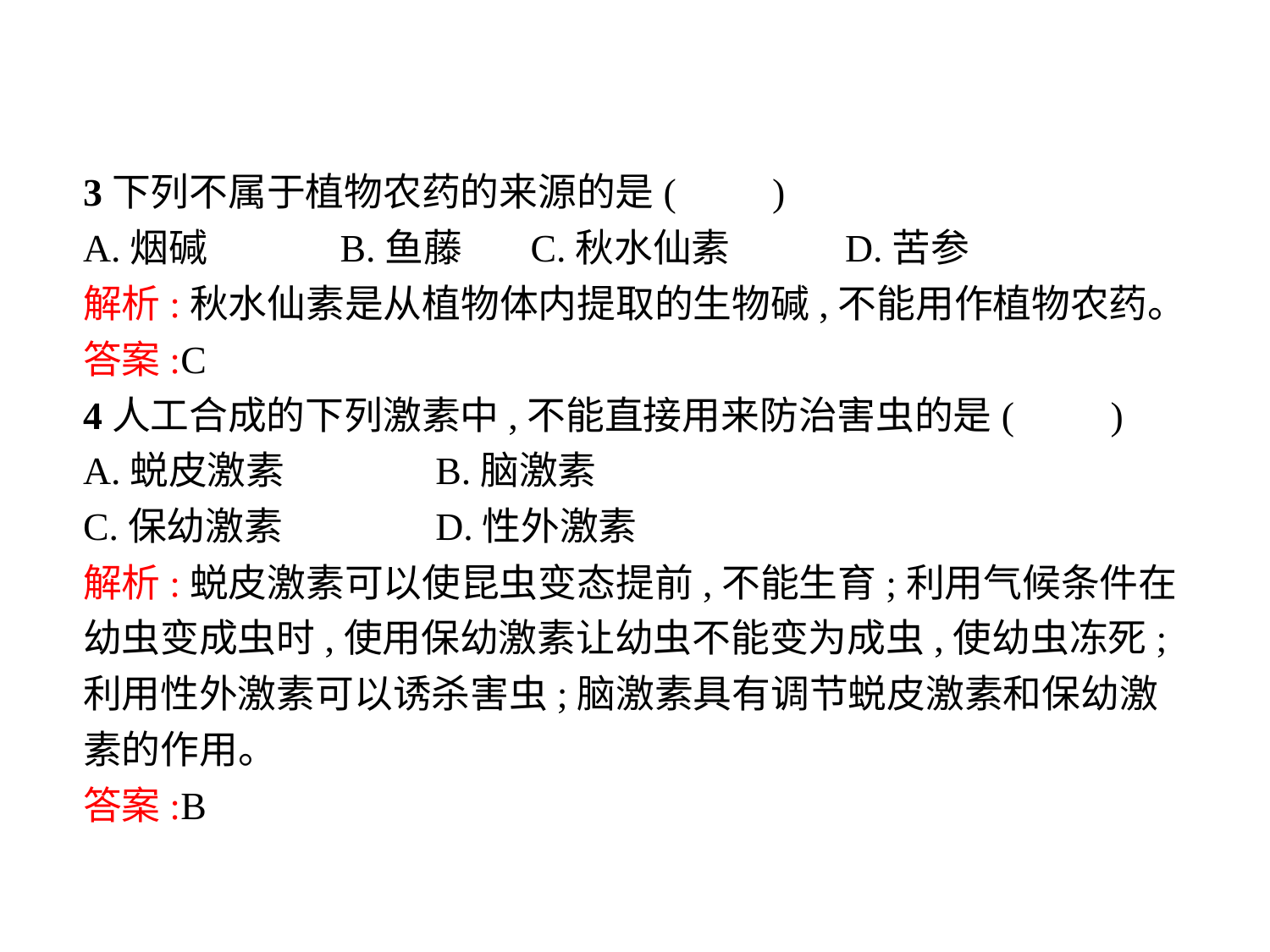

3下列不属于植物农药的来源的是(　　)
A.烟碱		B.鱼藤	C.秋水仙素	D.苦参
解析:秋水仙素是从植物体内提取的生物碱,不能用作植物农药。
答案:C
4人工合成的下列激素中,不能直接用来防治害虫的是(　　)
A.蜕皮激素		B.脑激素
C.保幼激素		D.性外激素
解析:蜕皮激素可以使昆虫变态提前,不能生育;利用气候条件在幼虫变成虫时,使用保幼激素让幼虫不能变为成虫,使幼虫冻死;利用性外激素可以诱杀害虫;脑激素具有调节蜕皮激素和保幼激素的作用。
答案:B